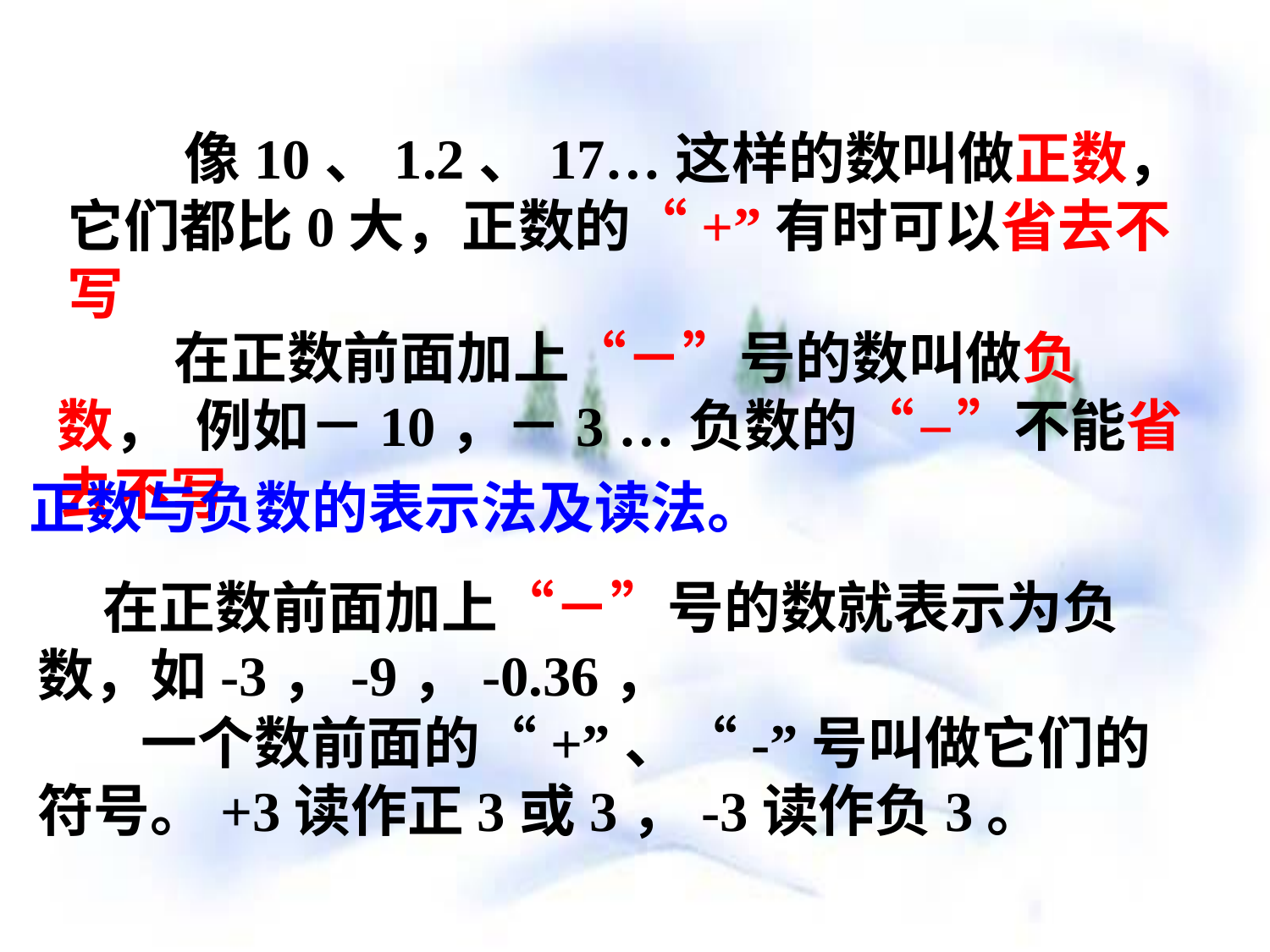

像10、1.2、17…这样的数叫做正数，它们都比0大，正数的“+”有时可以省去不写
        在正数前面加上“－”号的数叫做负数，  例如－10，－3 …负数的“－”不能省去不写
 正数与负数的表示法及读法。
    在正数前面加上“－”号的数就表示为负数，如-3，-9，-0.36，
       一个数前面的“+”、“-”号叫做它们的符号。+3读作正3或3，-3读作负3。